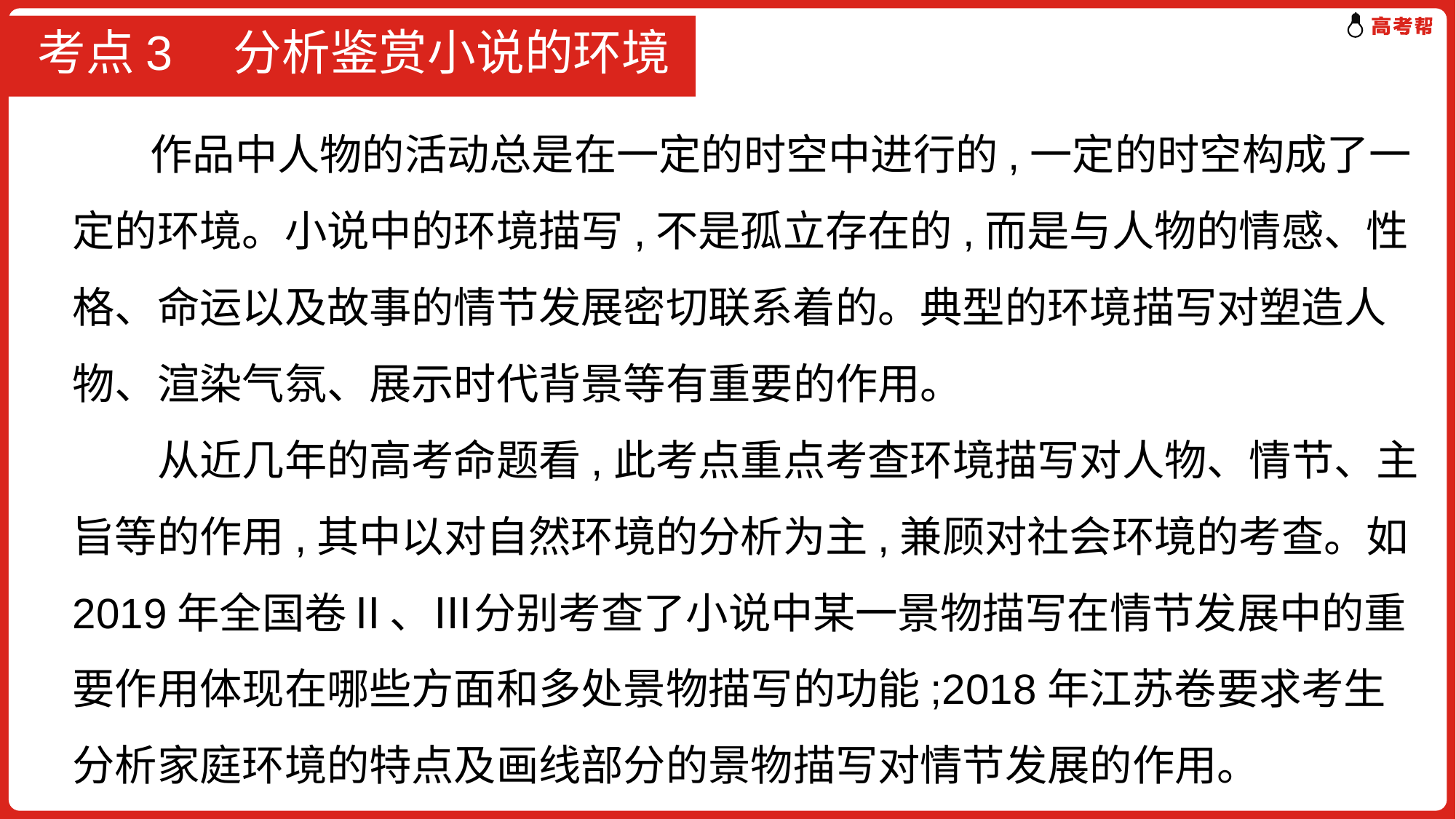

# 考点3　分析鉴赏小说的环境
       作品中人物的活动总是在一定的时空中进行的,一定的时空构成了一定的环境。小说中的环境描写,不是孤立存在的,而是与人物的情感、性格、命运以及故事的情节发展密切联系着的。典型的环境描写对塑造人物、渲染气氛、展示时代背景等有重要的作用。
　　从近几年的高考命题看,此考点重点考查环境描写对人物、情节、主旨等的作用,其中以对自然环境的分析为主,兼顾对社会环境的考查。如2019年全国卷Ⅱ、Ⅲ分别考查了小说中某一景物描写在情节发展中的重要作用体现在哪些方面和多处景物描写的功能;2018年江苏卷要求考生分析家庭环境的特点及画线部分的景物描写对情节发展的作用。